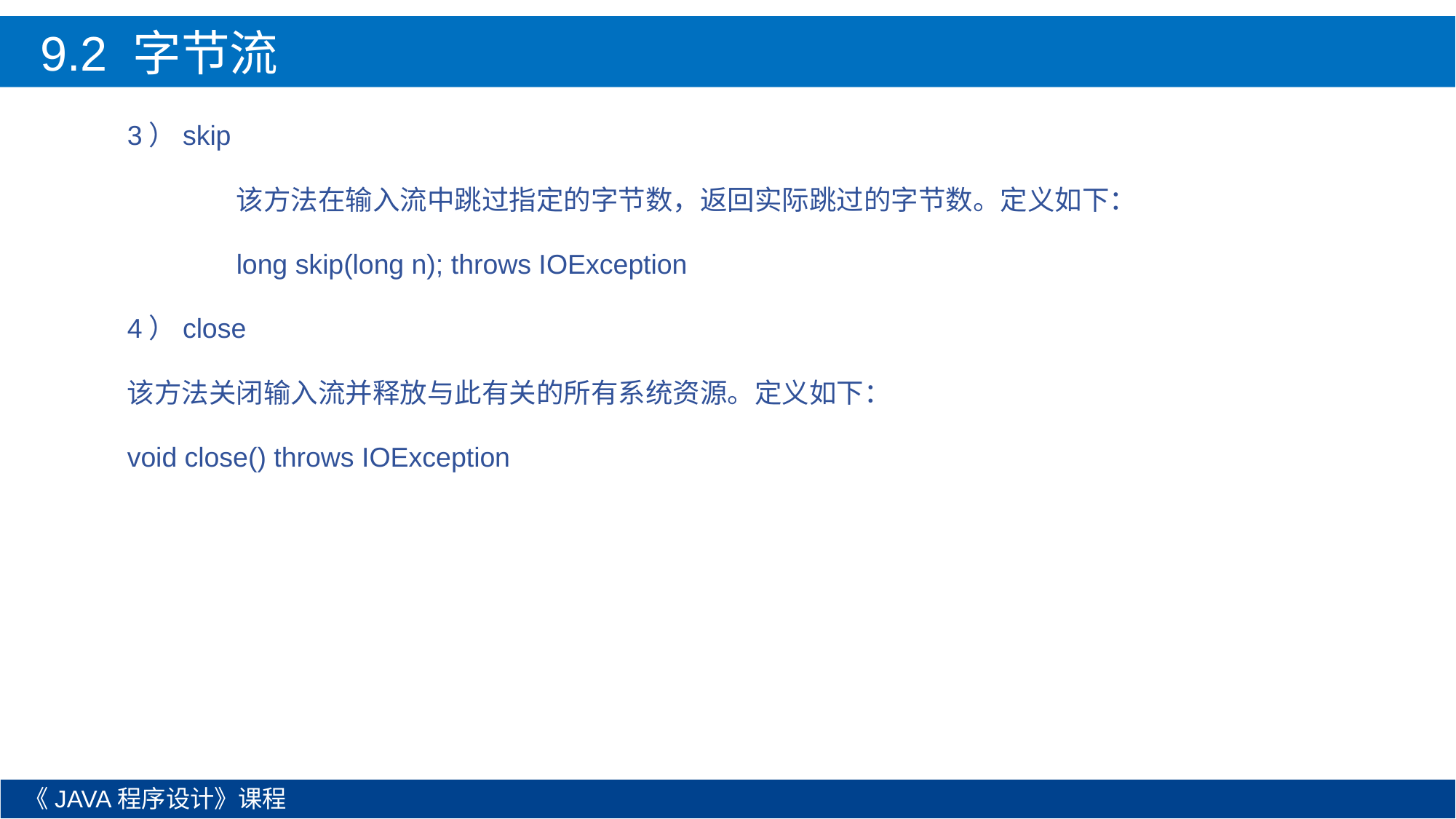

9.2 字节流
3）skip
	该方法在输入流中跳过指定的字节数，返回实际跳过的字节数。定义如下：
	long skip(long n); throws IOException
4）close
该方法关闭输入流并释放与此有关的所有系统资源。定义如下：
void close() throws IOException
《JAVA程序设计》课程